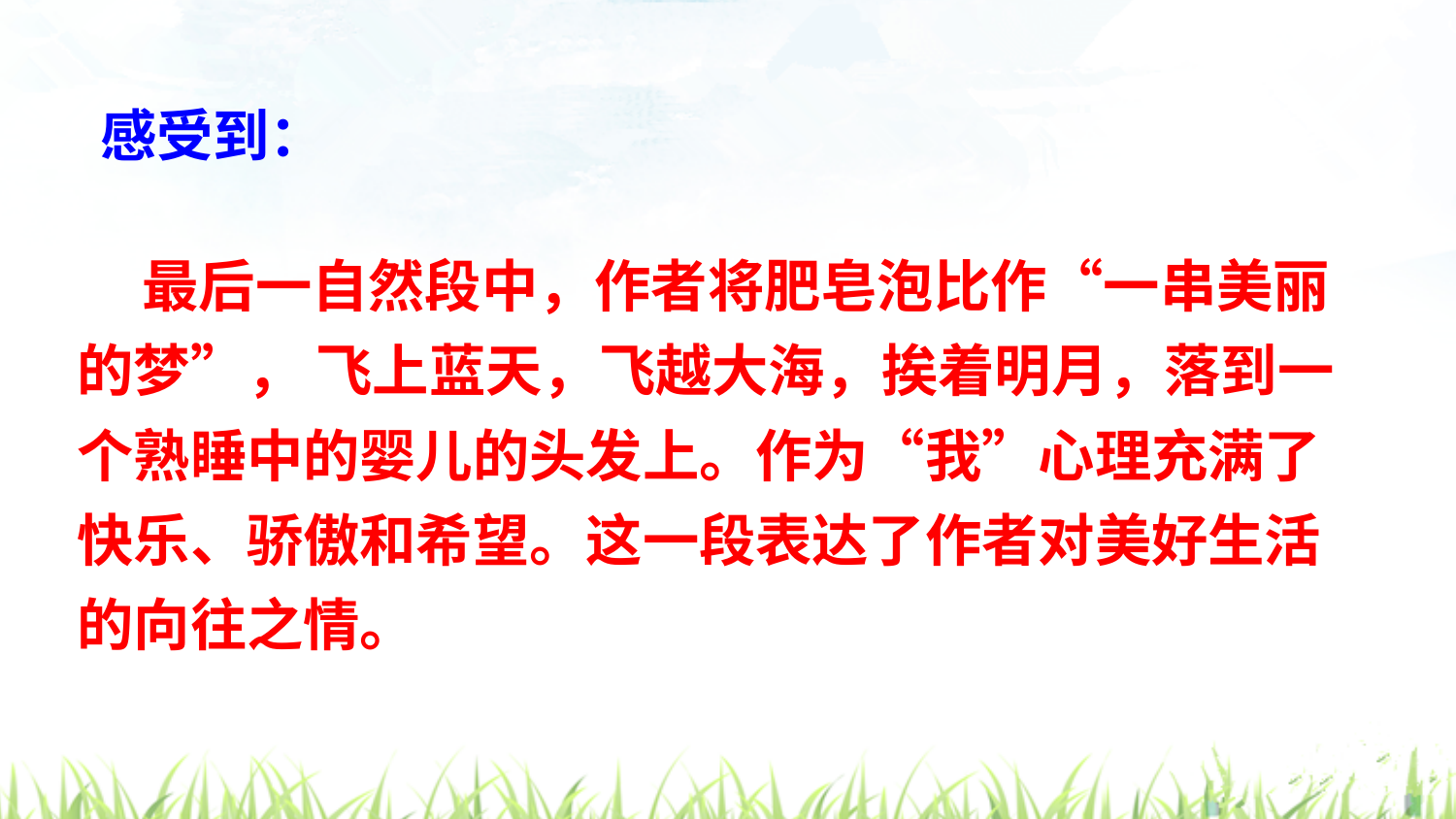

感受到：
    最后一自然段中，作者将肥皂泡比作“一串美丽的梦”， 飞上蓝天，飞越大海，挨着明月，落到一个熟睡中的婴儿的头发上。作为“我”心理充满了快乐、骄傲和希望。这一段表达了作者对美好生活的向往之情。